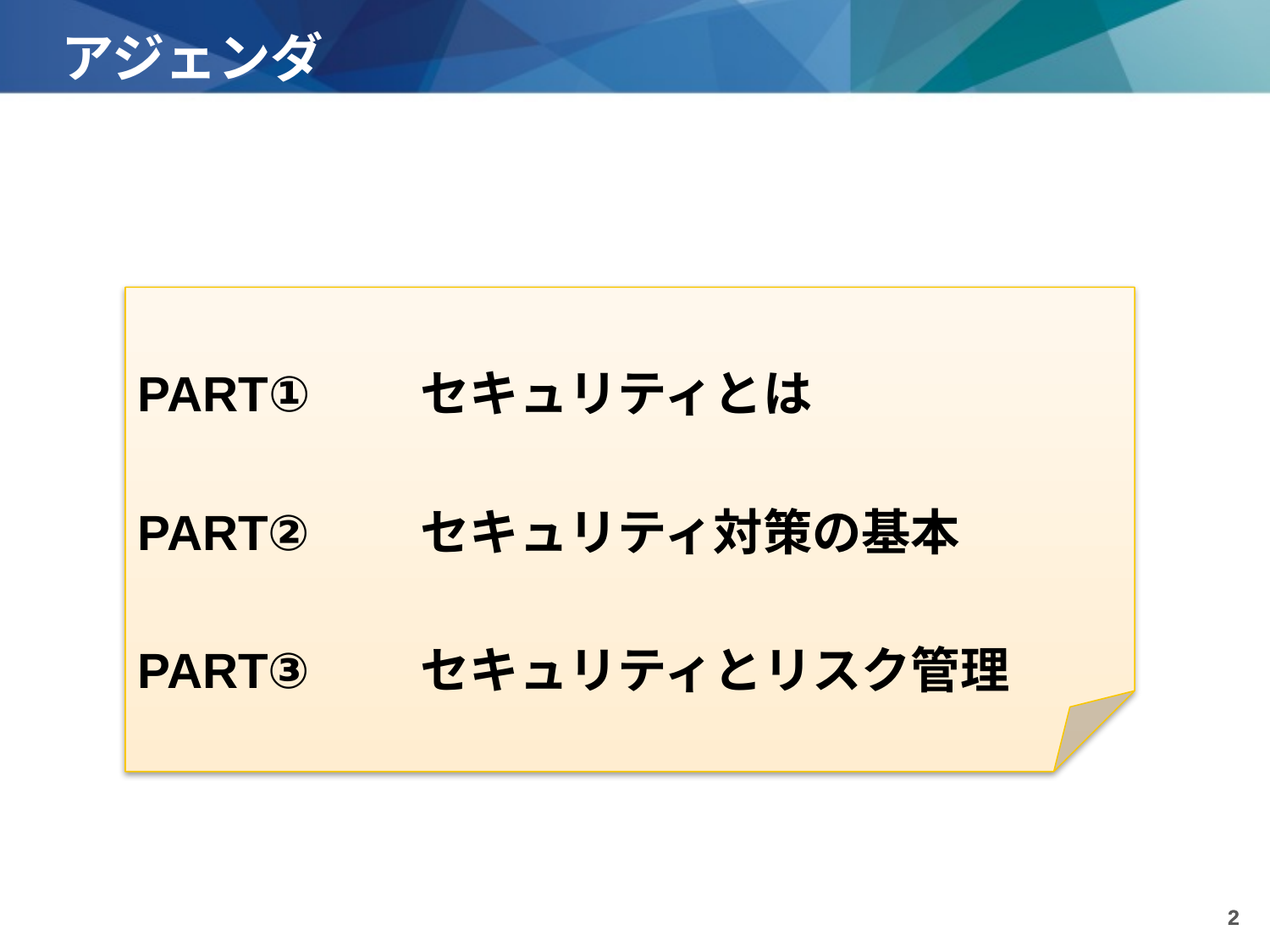

# アジェンダ

PART①　　セキュリティとは

PART②　　セキュリティ対策の基本

PART③　　セキュリティとリスク管理